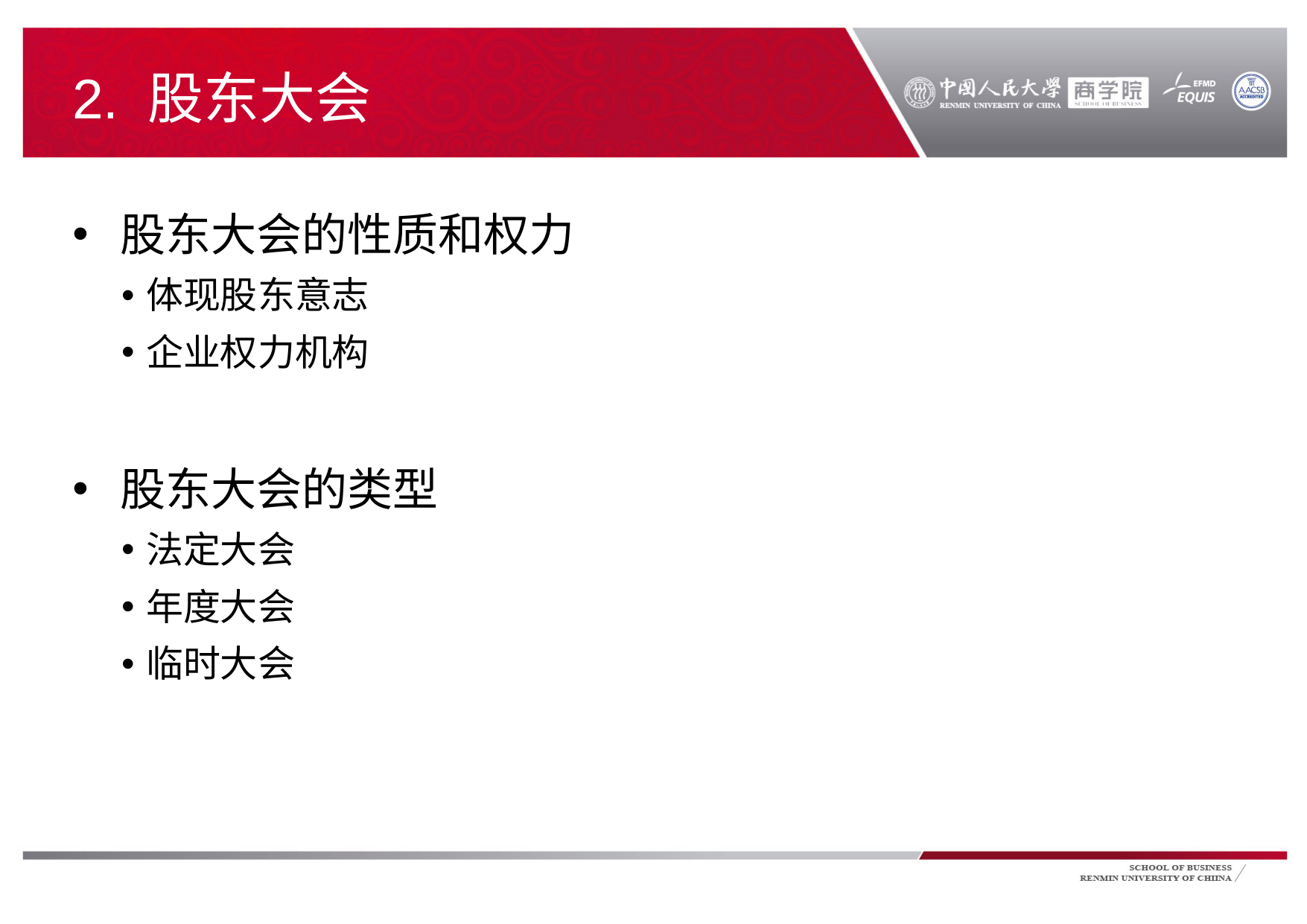

# 2. 股东大会
股东大会的性质和权力
体现股东意志
企业权力机构

股东大会的类型
法定大会
年度大会
临时大会